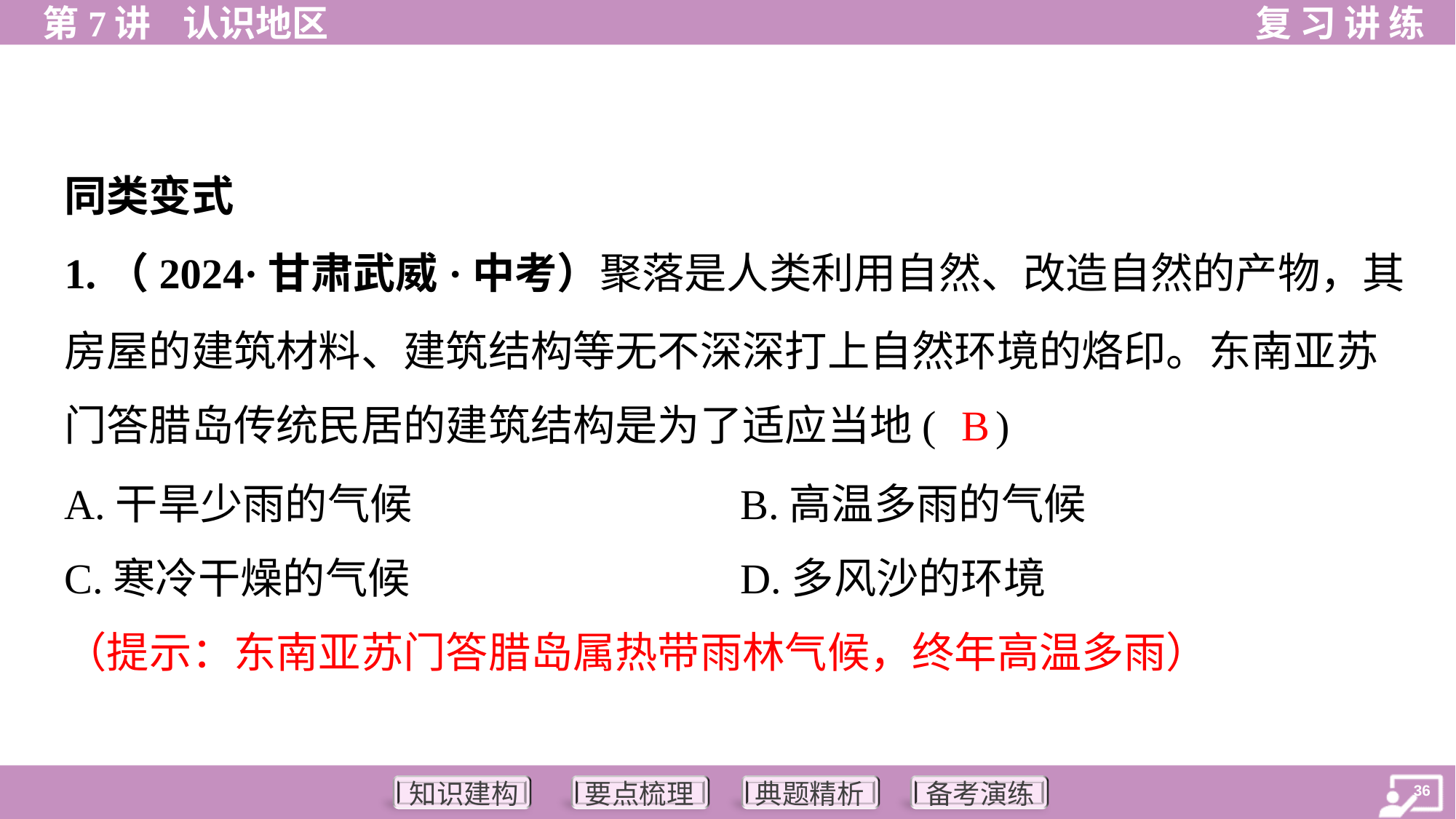

同类变式
1.（2024·甘肃武威·中考）聚落是人类利用自然、改造自然的产物，其
房屋的建筑材料、建筑结构等无不深深打上自然环境的烙印。东南亚苏
门答腊岛传统民居的建筑结构是为了适应当地(     )
B
A.干旱少雨的气候	B.高温多雨的气候
C.寒冷干燥的气候	D.多风沙的环境
（提示：东南亚苏门答腊岛属热带雨林气候，终年高温多雨）